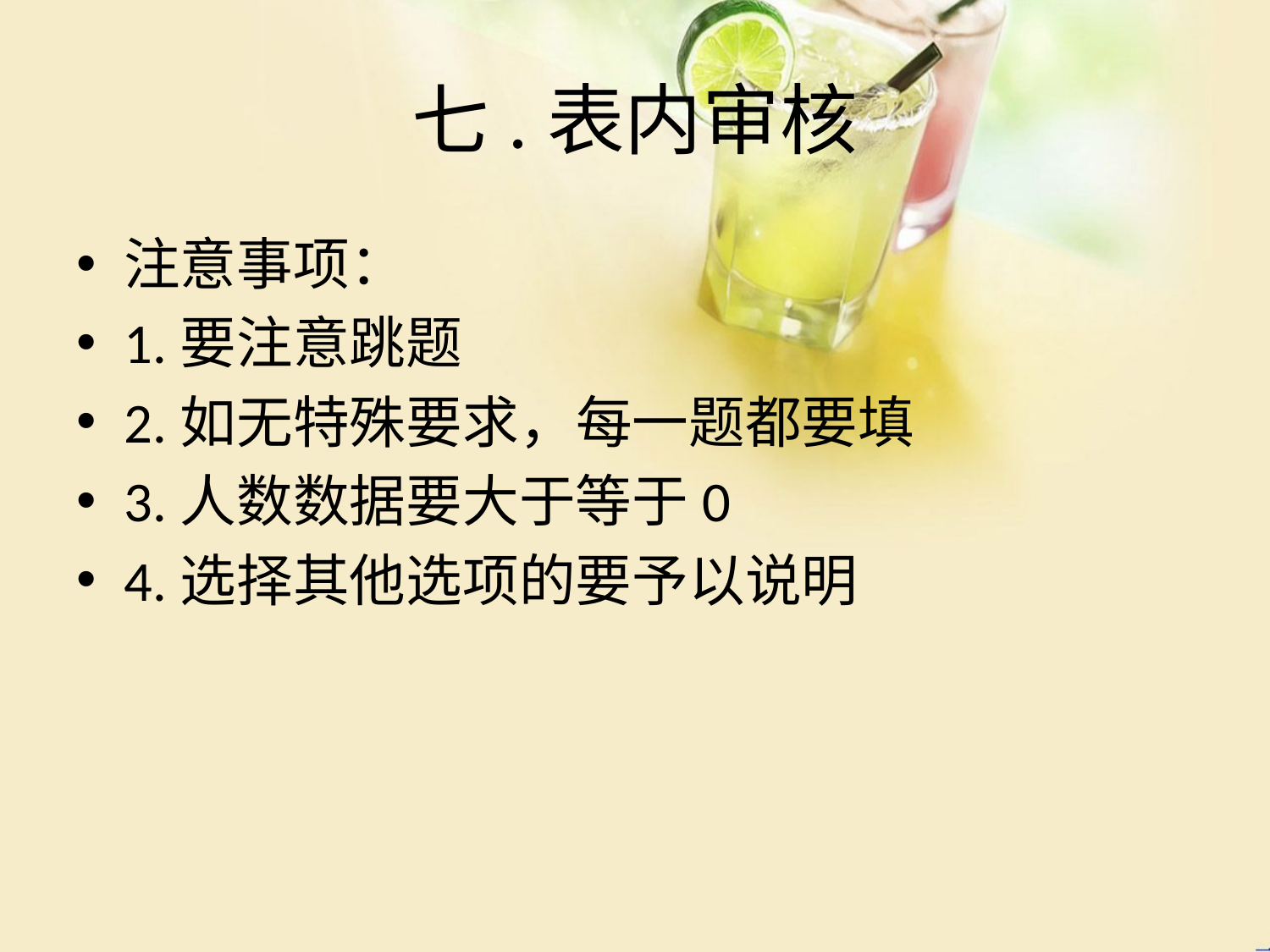

# 七.表内审核
注意事项：
1.要注意跳题
2.如无特殊要求，每一题都要填
3.人数数据要大于等于0
4.选择其他选项的要予以说明